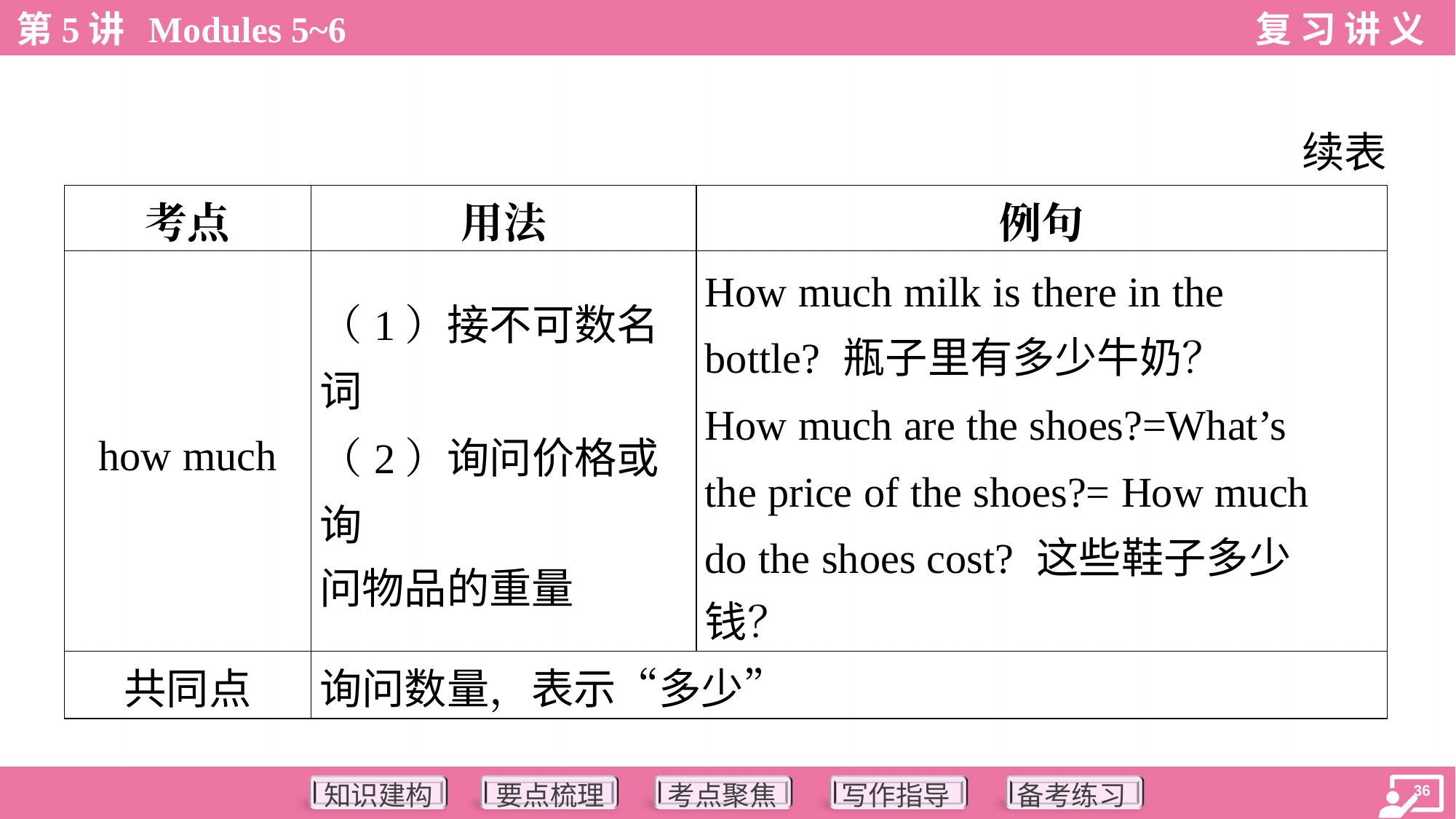

续表
| 考点 | 用法 | 例句 |
| --- | --- | --- |
| how much | （1）接不可数名词 （2）询问价格或询 问物品的重量 | How much milk is there in the bottle? 瓶子里有多少牛奶？ How much are the shoes?=What’s the price of the shoes?= How much do the shoes cost? 这些鞋子多少 钱？ |
| 共同点 | 询问数量，表示“多少” |  |